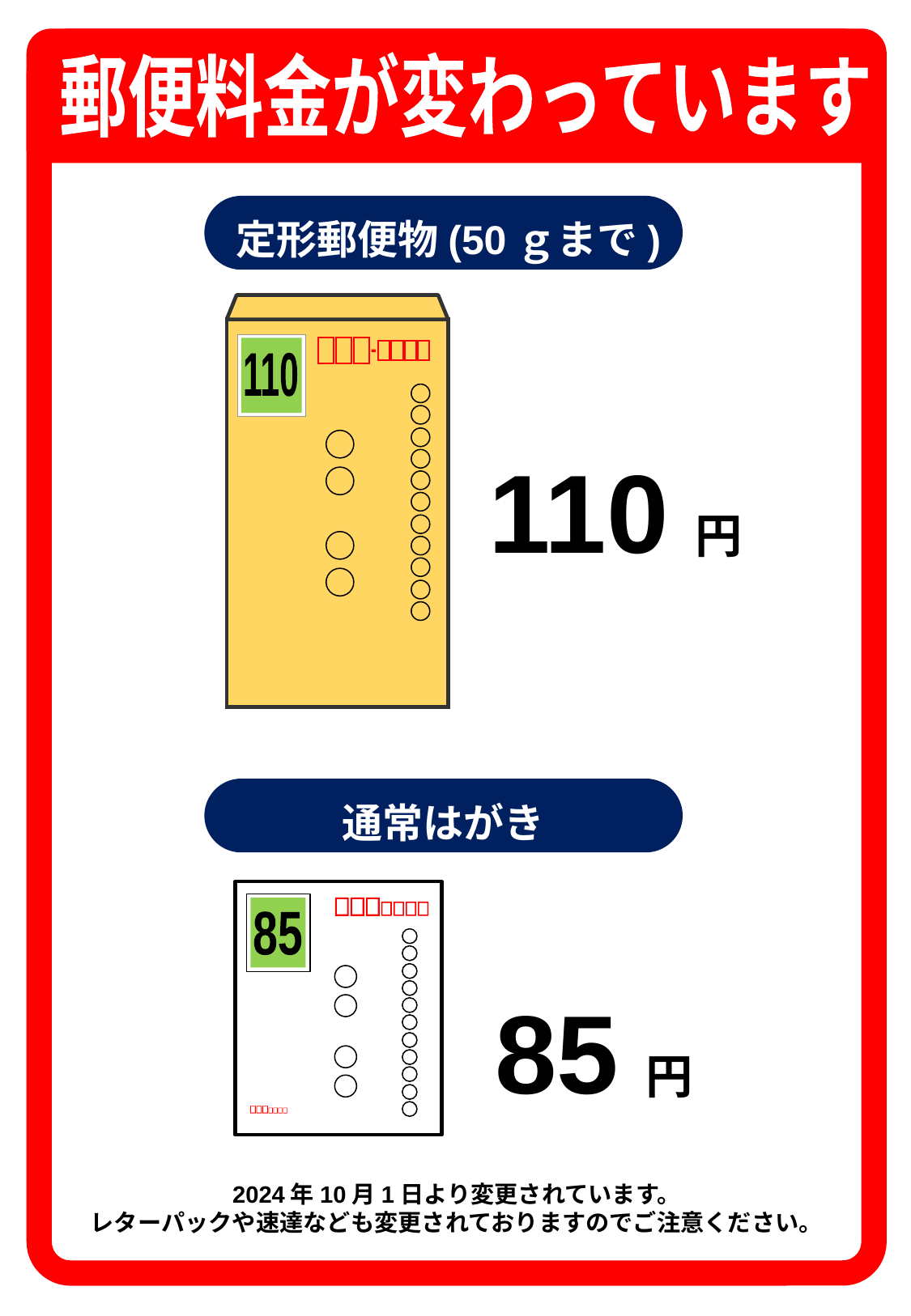

郵便料金が変わっています

定形郵便物(50ｇまで)

110

110円

通常はがき

85

85円
2024年10月1日より変更されています。
レターパックや速達なども変更されておりますのでご注意ください。